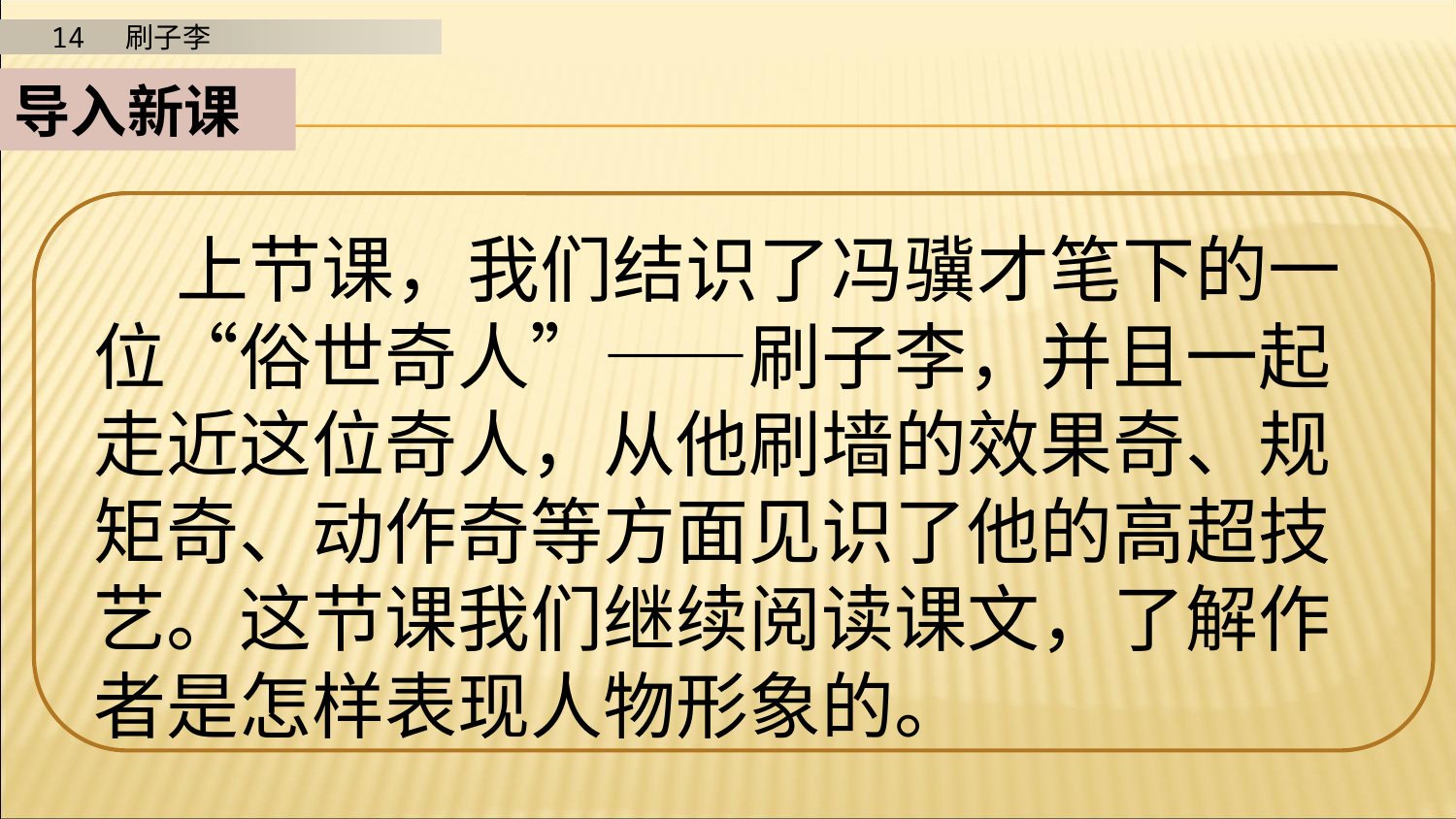

导入新课

    上节课，我们结识了冯骥才笔下的一位“俗世奇人”——刷子李，并且一起走近这位奇人，从他刷墙的效果奇、规矩奇、动作奇等方面见识了他的高超技艺。这节课我们继续阅读课文，了解作者是怎样表现人物形象的。